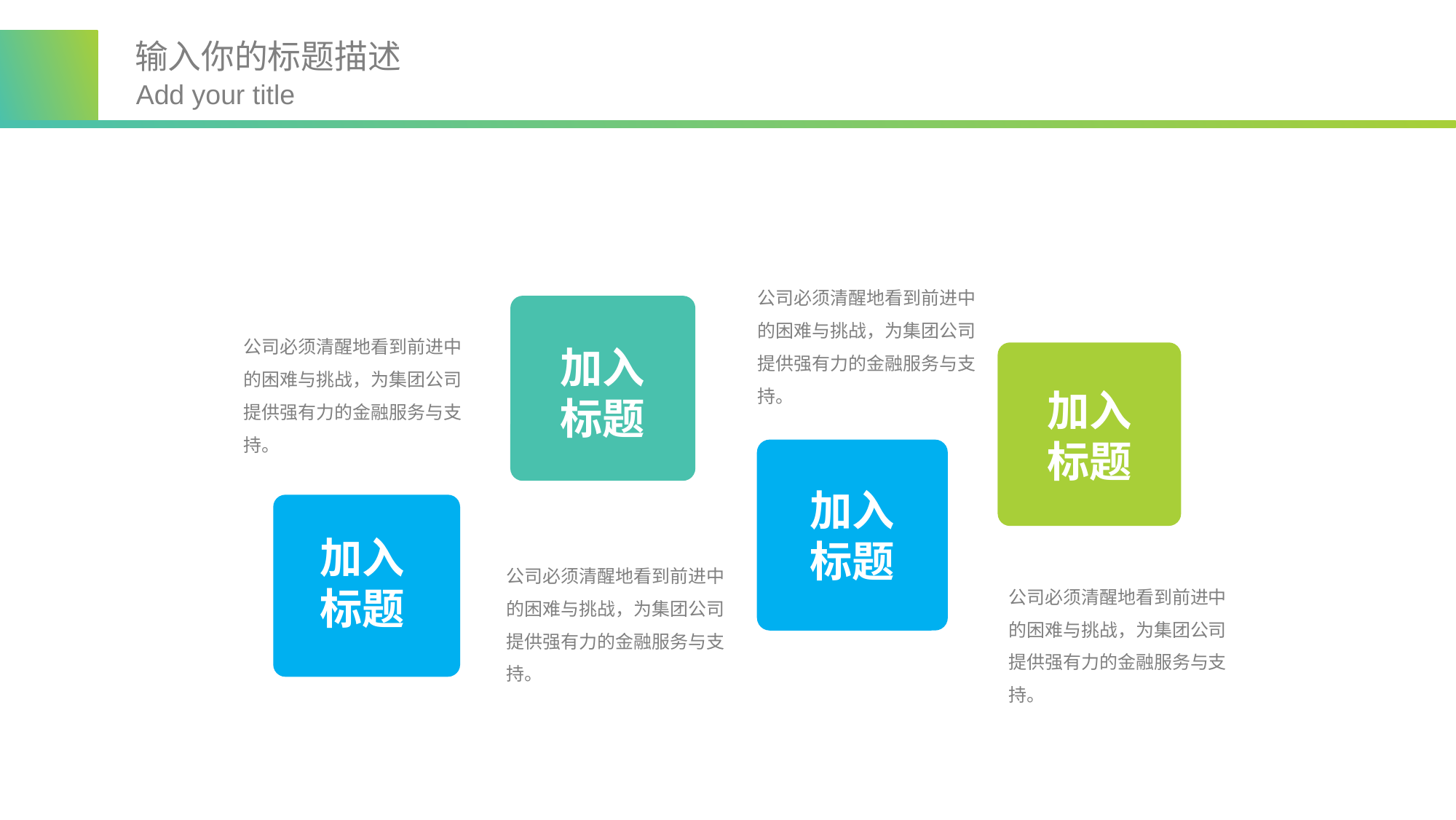

输入你的标题描述
Add your title

公司必须清醒地看到前进中的困难与挑战，为集团公司提供强有力的金融服务与支持。

公司必须清醒地看到前进中的困难与挑战，为集团公司提供强有力的金融服务与支持。

加入
标题

加入
标题

加入
标题

加入
标题
公司必须清醒地看到前进中的困难与挑战，为集团公司提供强有力的金融服务与支持。

公司必须清醒地看到前进中的困难与挑战，为集团公司提供强有力的金融服务与支持。